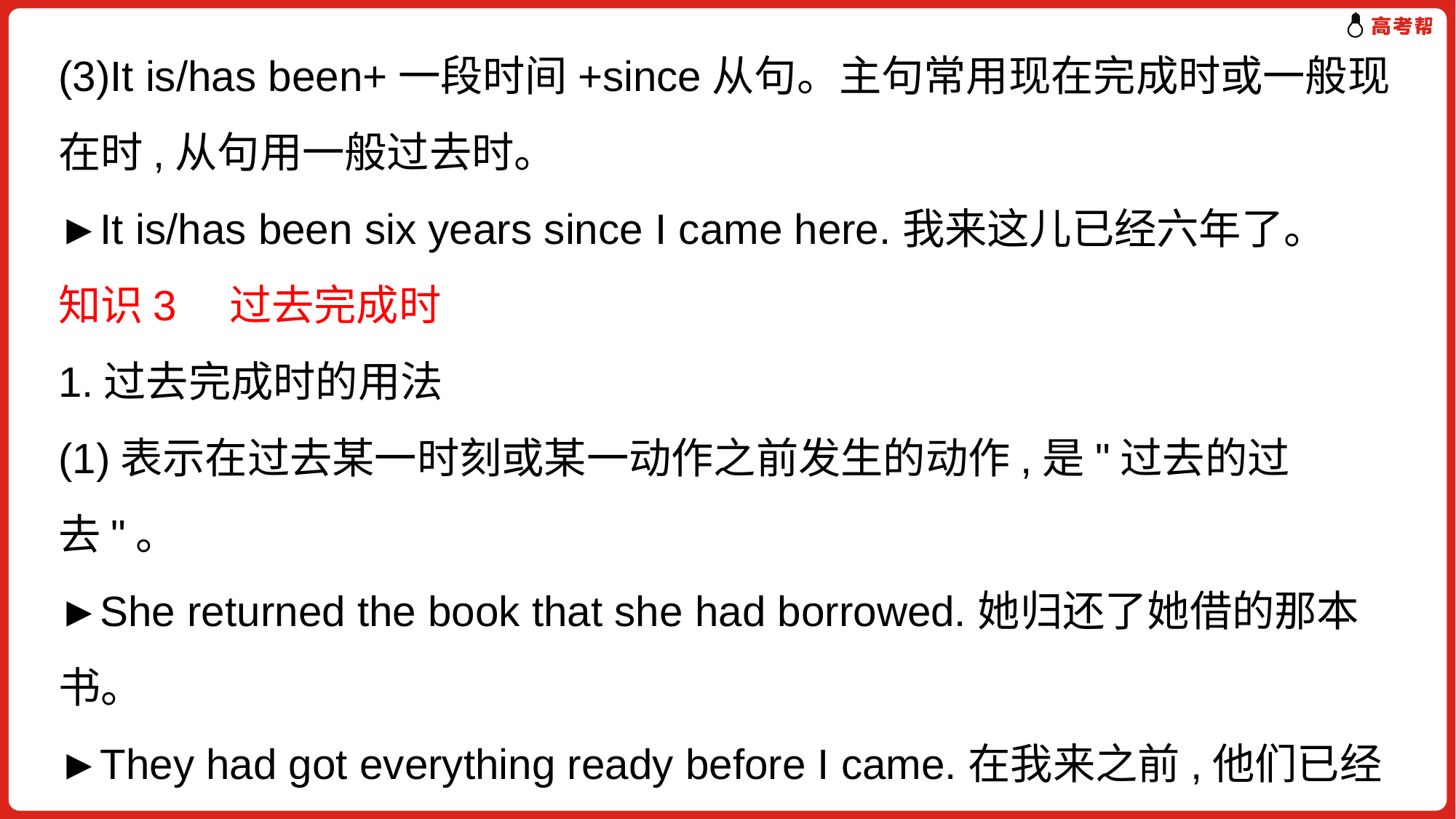

(3)It is/has been+一段时间+since从句。主句常用现在完成时或一般现在时,从句用一般过去时。
►It is/has been six years since I came here.我来这儿已经六年了。
知识3　过去完成时
1.过去完成时的用法
(1)表示在过去某一时刻或某一动作之前发生的动作,是"过去的过去"。
►She returned the book that she had borrowed.她归还了她借的那本书。
►They had got everything ready before I came.在我来之前,他们已经把一切都准备好了。